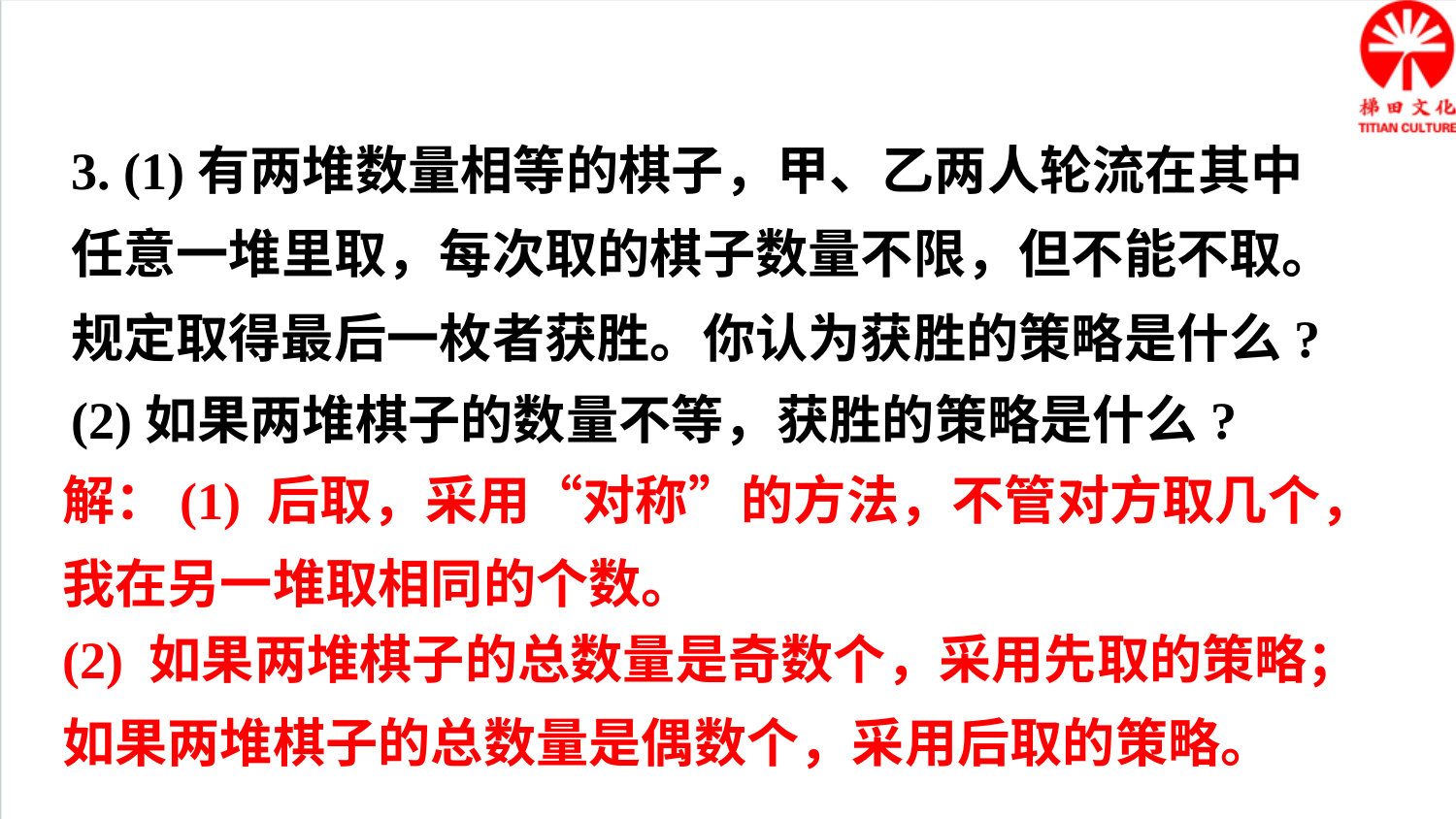

3. (1)有两堆数量相等的棋子，甲、乙两人轮流在其中任意一堆里取，每次取的棋子数量不限，但不能不取。规定取得最后一枚者获胜。你认为获胜的策略是什么?
(2)如果两堆棋子的数量不等，获胜的策略是什么?
解：(1) 后取，采用“对称”的方法，不管对方取几个，我在另一堆取相同的个数。
(2) 如果两堆棋子的总数量是奇数个，采用先取的策略；如果两堆棋子的总数量是偶数个，采用后取的策略。